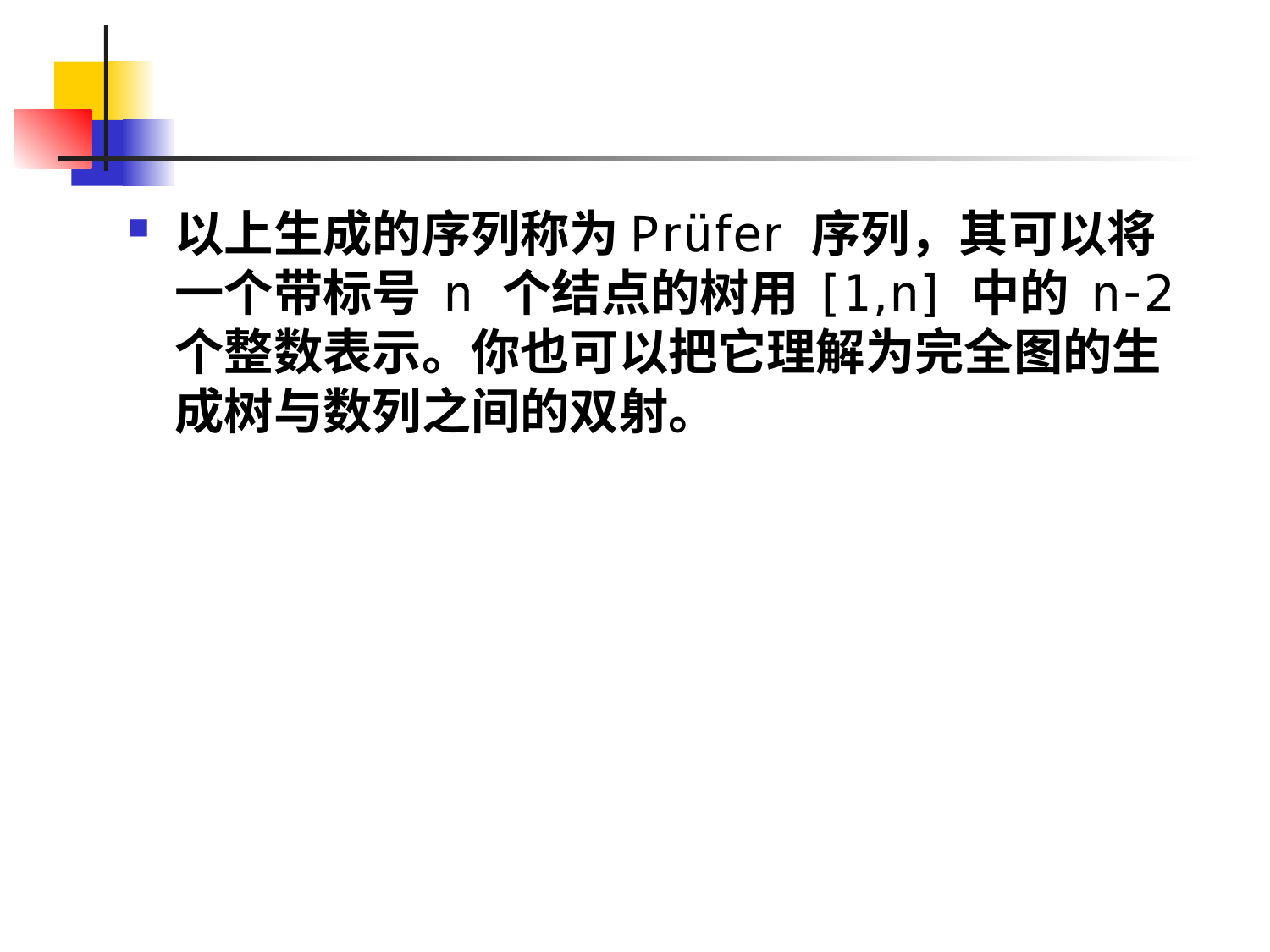

#
以上生成的序列称为Prüfer 序列，其可以将一个带标号 n 个结点的树用 [1,n] 中的 n-2 个整数表示。你也可以把它理解为完全图的生成树与数列之间的双射。

7